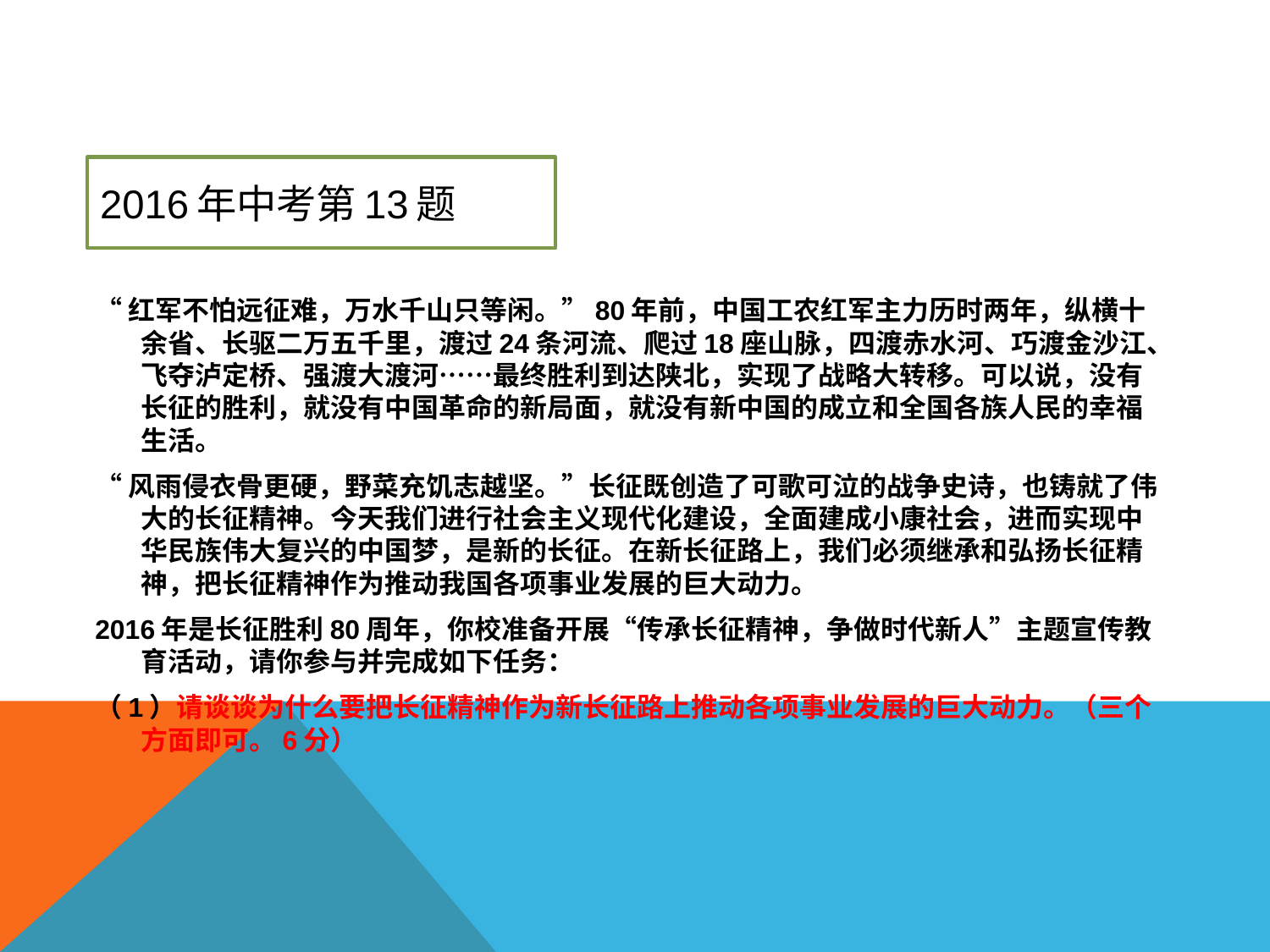

# 2016年中考第13题
“红军不怕远征难，万水千山只等闲。”80年前，中国工农红军主力历时两年，纵横十余省、长驱二万五千里，渡过24条河流、爬过18座山脉，四渡赤水河、巧渡金沙江、飞夺泸定桥、强渡大渡河……最终胜利到达陕北，实现了战略大转移。可以说，没有长征的胜利，就没有中国革命的新局面，就没有新中国的成立和全国各族人民的幸福生活。
“风雨侵衣骨更硬，野菜充饥志越坚。”长征既创造了可歌可泣的战争史诗，也铸就了伟大的长征精神。今天我们进行社会主义现代化建设，全面建成小康社会，进而实现中华民族伟大复兴的中国梦，是新的长征。在新长征路上，我们必须继承和弘扬长征精神，把长征精神作为推动我国各项事业发展的巨大动力。
2016年是长征胜利80周年，你校准备开展“传承长征精神，争做时代新人”主题宣传教育活动，请你参与并完成如下任务：
（1）请谈谈为什么要把长征精神作为新长征路上推动各项事业发展的巨大动力。（三个方面即可。6分）